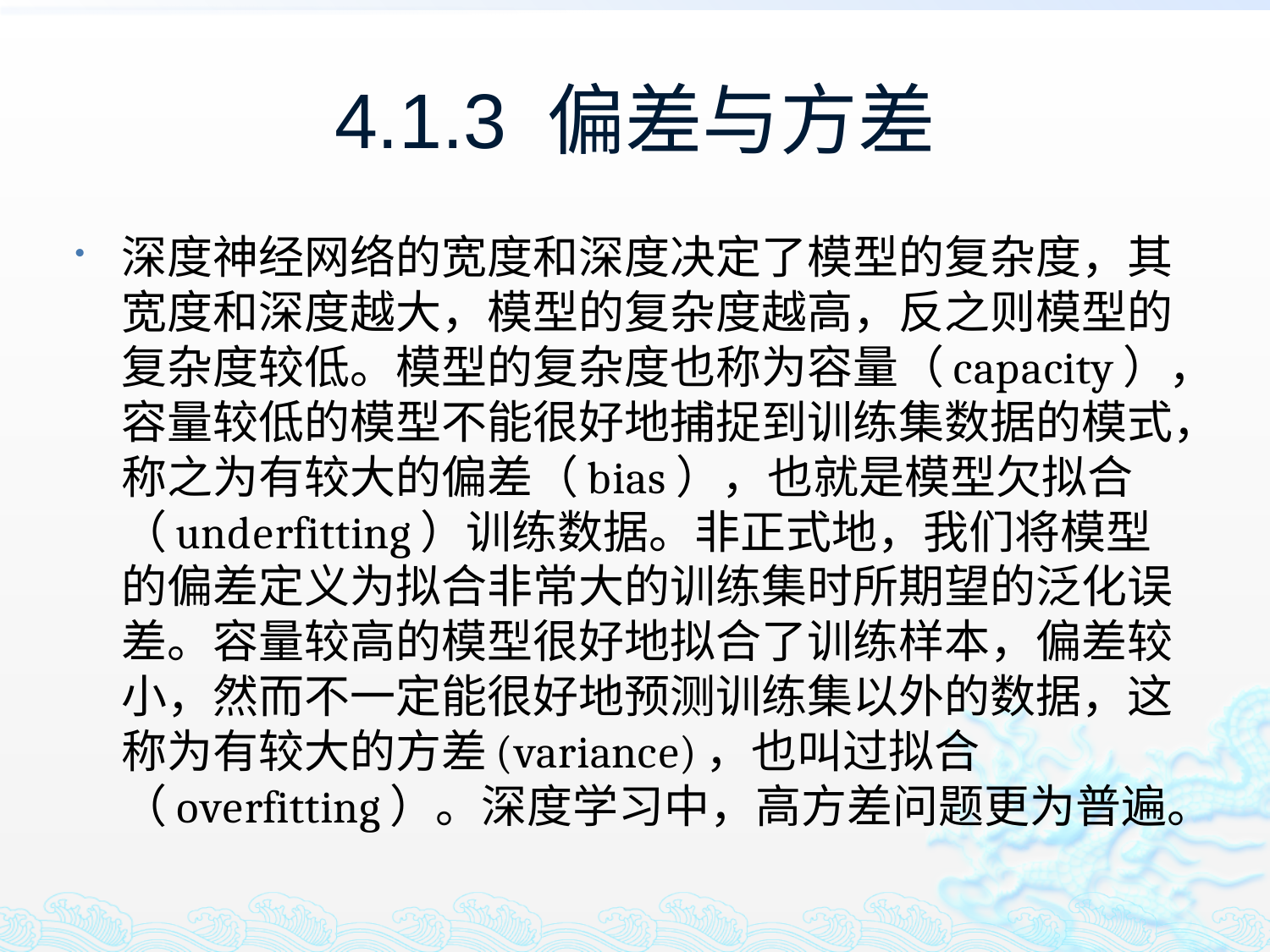

# 4.1.3 偏差与方差
深度神经网络的宽度和深度决定了模型的复杂度，其宽度和深度越大，模型的复杂度越高，反之则模型的复杂度较低。模型的复杂度也称为容量（capacity），容量较低的模型不能很好地捕捉到训练集数据的模式，称之为有较大的偏差（bias），也就是模型欠拟合（underfitting）训练数据。非正式地，我们将模型的偏差定义为拟合非常大的训练集时所期望的泛化误差。容量较高的模型很好地拟合了训练样本，偏差较小，然而不一定能很好地预测训练集以外的数据，这称为有较大的方差(variance)，也叫过拟合（overfitting）。深度学习中，高方差问题更为普遍。